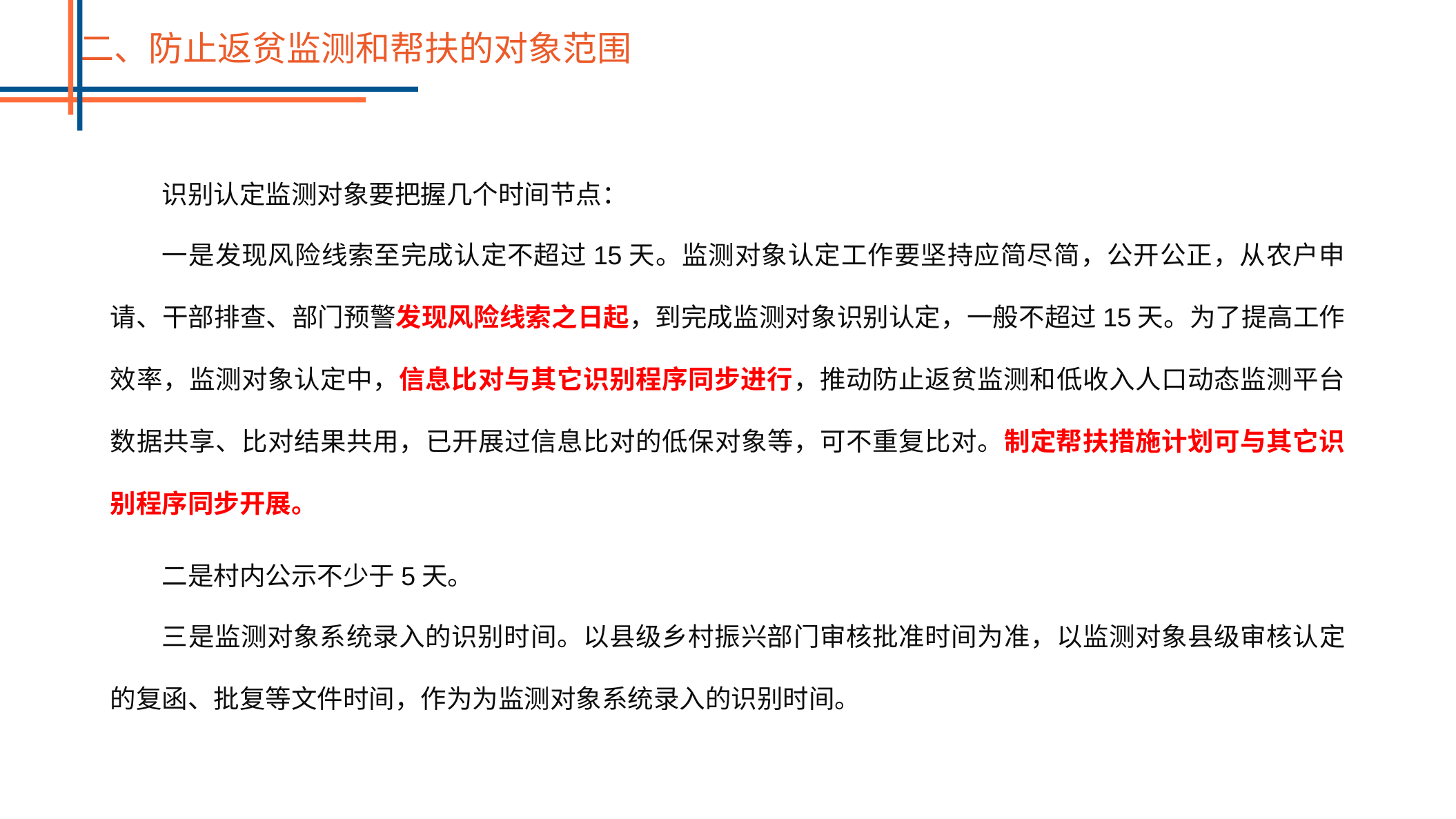

二、防止返贫监测和帮扶的对象范围

识别认定监测对象要把握几个时间节点：
一是发现风险线索至完成认定不超过15天。监测对象认定工作要坚持应简尽简，公开公正，从农户申请、干部排查、部门预警发现风险线索之日起，到完成监测对象识别认定，一般不超过15天。为了提高工作效率，监测对象认定中，信息比对与其它识别程序同步进行，推动防止返贫监测和低收入人口动态监测平台数据共享、比对结果共用，已开展过信息比对的低保对象等，可不重复比对。制定帮扶措施计划可与其它识别程序同步开展。
二是村内公示不少于5天。
三是监测对象系统录入的识别时间。以县级乡村振兴部门审核批准时间为准，以监测对象县级审核认定的复函、批复等文件时间，作为为监测对象系统录入的识别时间。